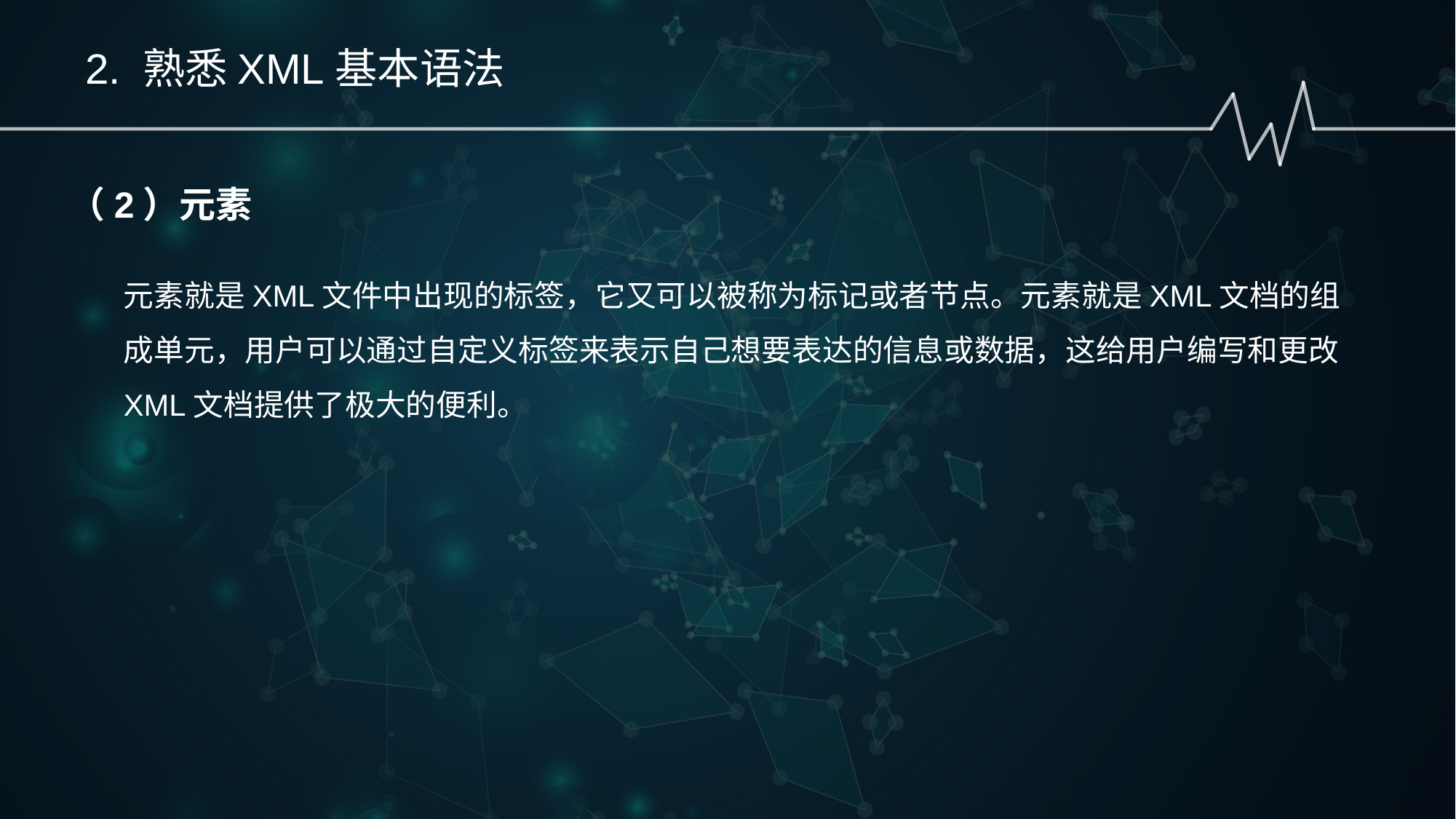

2. 熟悉XML基本语法
（2）元素

元素就是XML文件中出现的标签，它又可以被称为标记或者节点。元素就是XML文档的组成单元，用户可以通过自定义标签来表示自己想要表达的信息或数据，这给用户编写和更改XML文档提供了极大的便利。